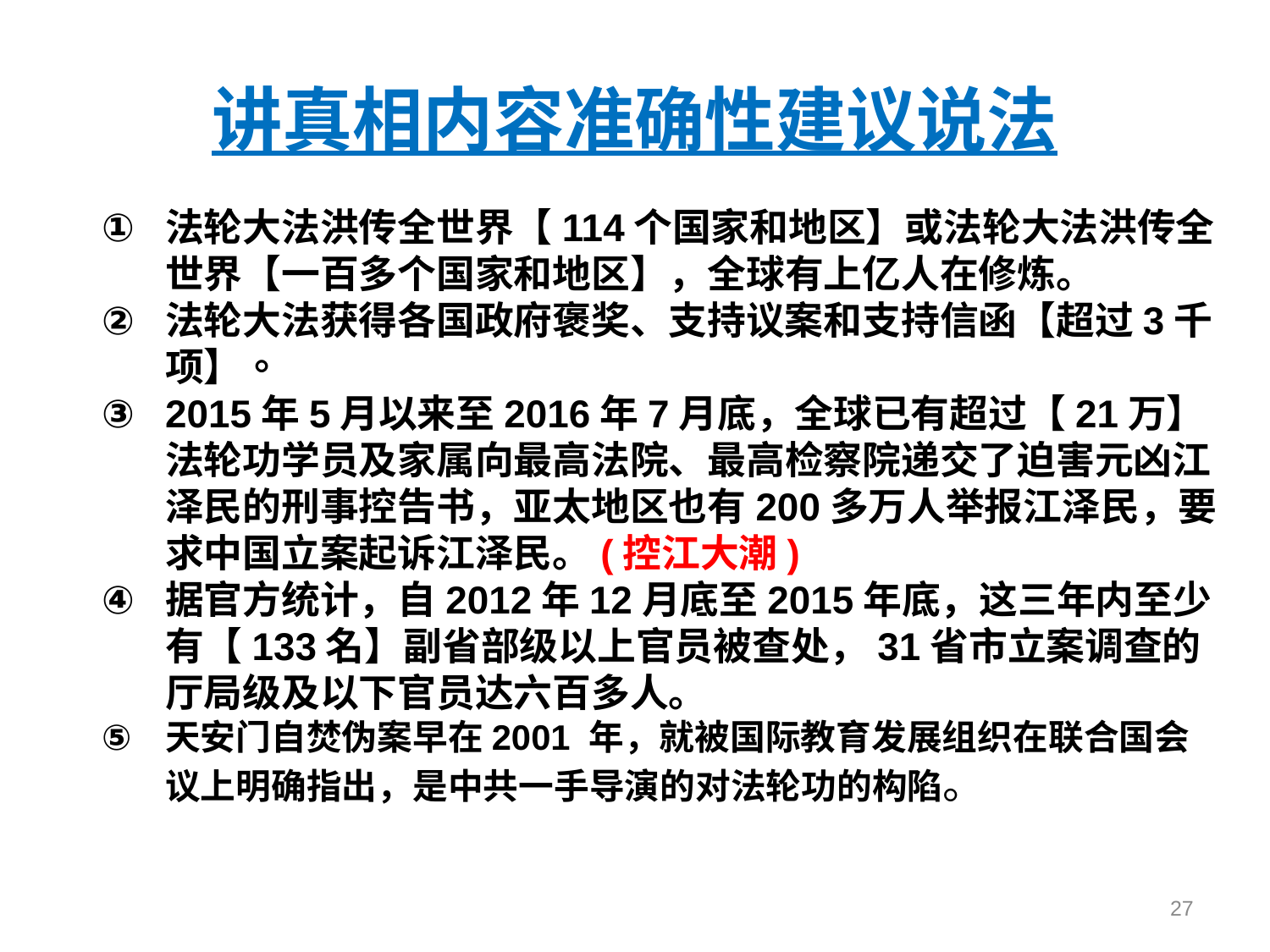

# 讲真相内容准确性建议说法
法轮大法洪传全世界【114个国家和地区】或法轮大法洪传全世界【一百多个国家和地区】，全球有上亿人在修炼。
法轮大法获得各国政府褒奖、支持议案和支持信函【超过3千项】。
2015年5月以来至2016年7月底，全球已有超过【21万】法轮功学员及家属向最高法院、最高检察院递交了迫害元凶江泽民的刑事控告书，亚太地区也有200多万人举报江泽民，要求中国立案起诉江泽民。(控江大潮)
据官方统计，自2012年12月底至2015年底，这三年内至少有【133名】副省部级以上官员被查处，31省市立案调查的厅局级及以下官员达六百多人。
天安门自焚伪案早在2001 年，就被国际教育发展组织在联合国会议上明确指出，是中共一手导演的对法轮功的构陷。

27